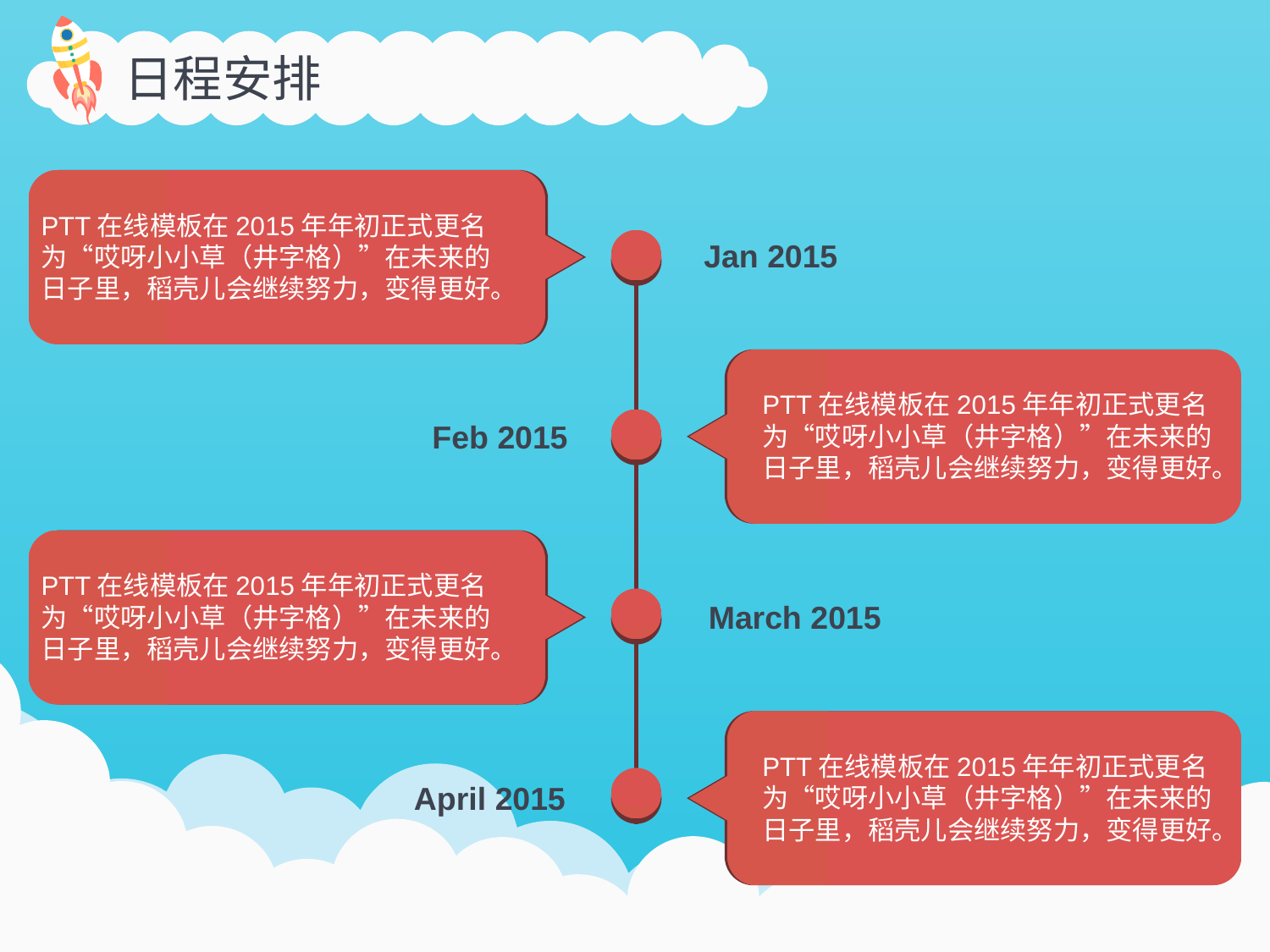

日程安排

PTT在线模板在2015年年初正式更名为“哎呀小小草（井字格）”在未来的日子里，稻壳儿会继续努力，变得更好。

Jan 2015

PTT在线模板在2015年年初正式更名为“哎呀小小草（井字格）”在未来的日子里，稻壳儿会继续努力，变得更好。
Feb 2015

PTT在线模板在2015年年初正式更名为“哎呀小小草（井字格）”在未来的日子里，稻壳儿会继续努力，变得更好。
March 2015

PTT在线模板在2015年年初正式更名为“哎呀小小草（井字格）”在未来的日子里，稻壳儿会继续努力，变得更好。
April 2015